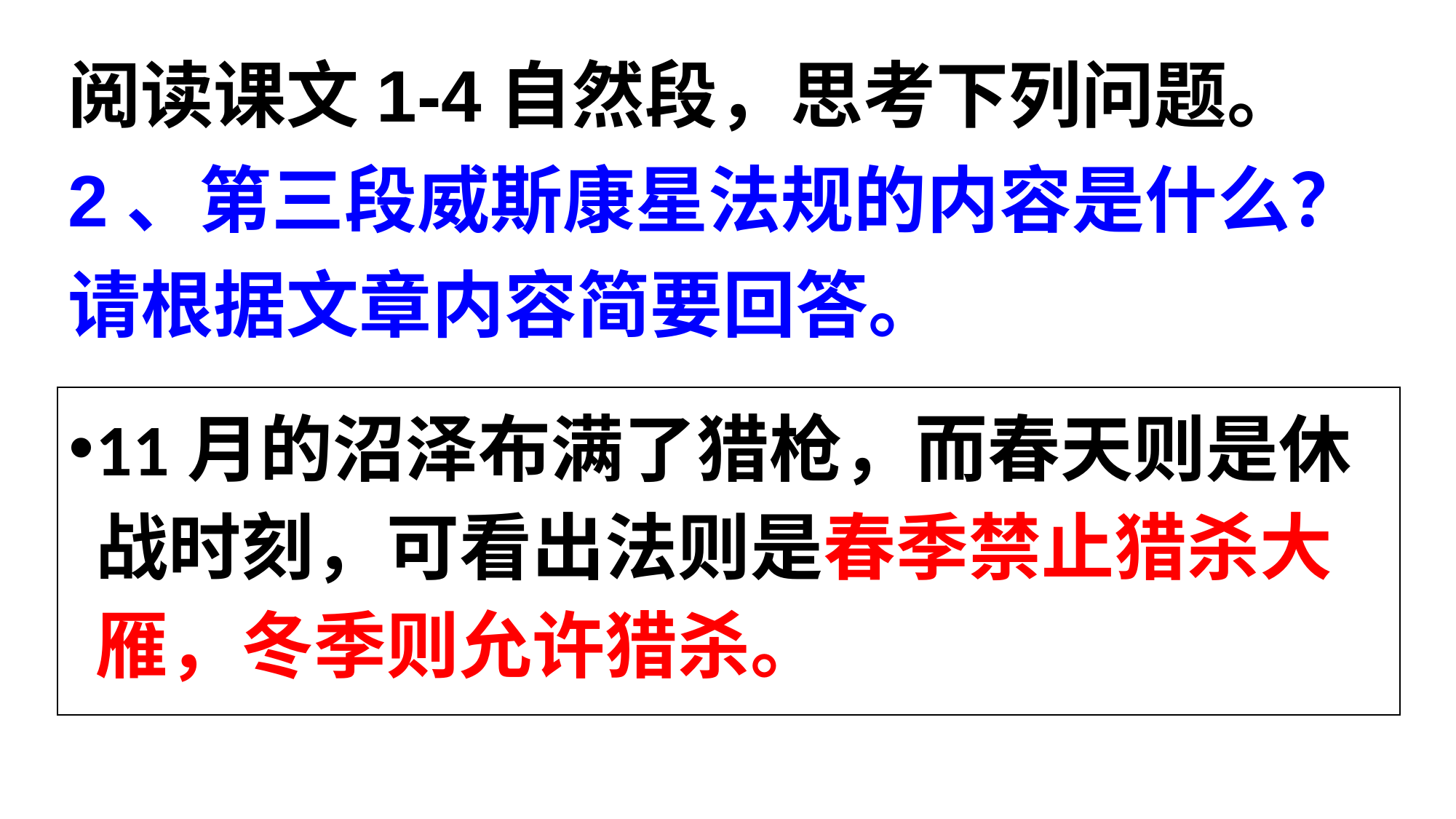

阅读课文1-4自然段，思考下列问题。
2、第三段威斯康星法规的内容是什么？请根据文章内容简要回答。
11月的沼泽布满了猎枪，而春天则是休战时刻，可看出法则是春季禁止猎杀大雁，冬季则允许猎杀。